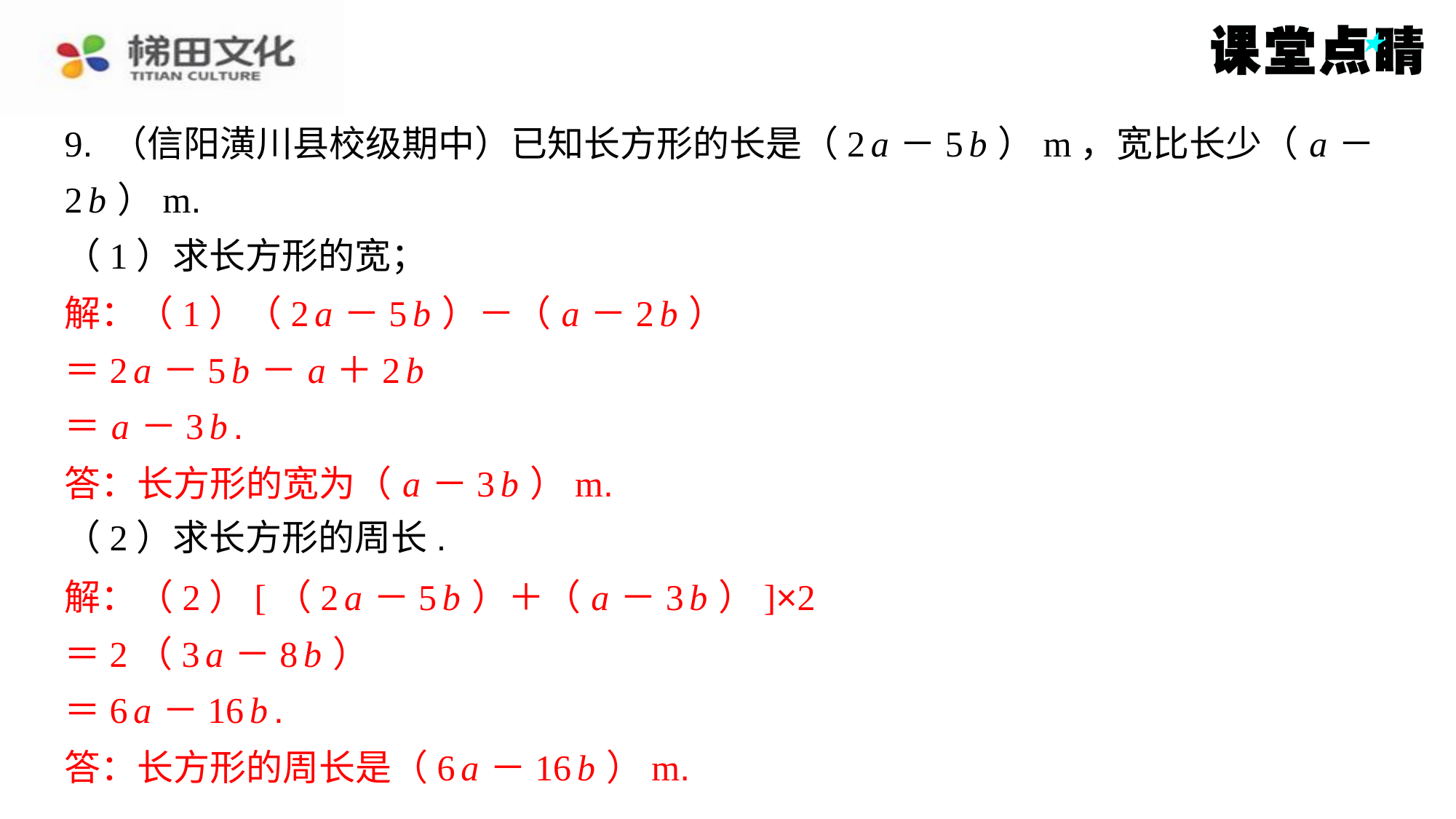

9. （信阳潢川县校级期中）已知长方形的长是（2 a －5 b ）m，宽比长少（ a －
2 b ）m.
（1）求长方形的宽；
解：（1）（2 a －5 b ）－（ a －2 b ）
＝2 a －5 b － a ＋2 b
＝ a －3 b .
答：长方形的宽为（ a －3 b ）m.
（2）求长方形的周长.
解：（2）[（2 a －5 b ）＋（ a －3 b ）]×2
＝2（3 a －8 b ）
＝6 a －16 b .
答：长方形的周长是（6 a －16 b ）m.
解：（1）（2 a －5 b ）－（ a －2 b ）
＝2 a －5 b － a ＋2 b
＝ a －3 b .
答：长方形的宽为（ a －3 b ）m.
解：（2）[（2 a －5 b ）＋（ a －3 b ）]×2
＝2（3 a －8 b ）
＝6 a －16 b .
答：长方形的周长是（6 a －16 b ）m.